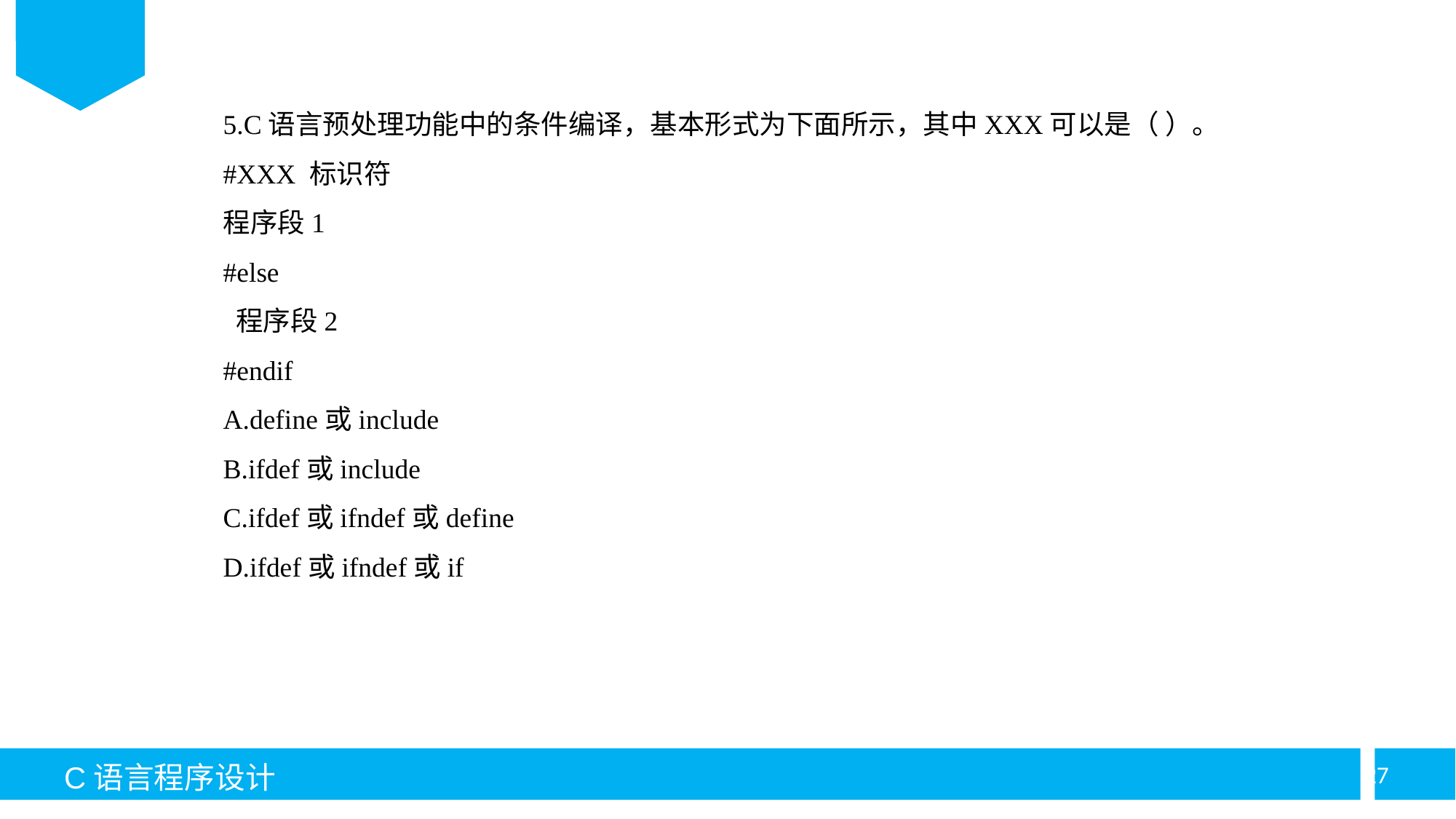

5.C语言预处理功能中的条件编译，基本形式为下面所示，其中XXX可以是（ ）。
#XXX 标识符
程序段1
#else
 程序段2
#endif
A.define或include
B.ifdef或include
C.ifdef或ifndef或define
D.ifdef或ifndef或if